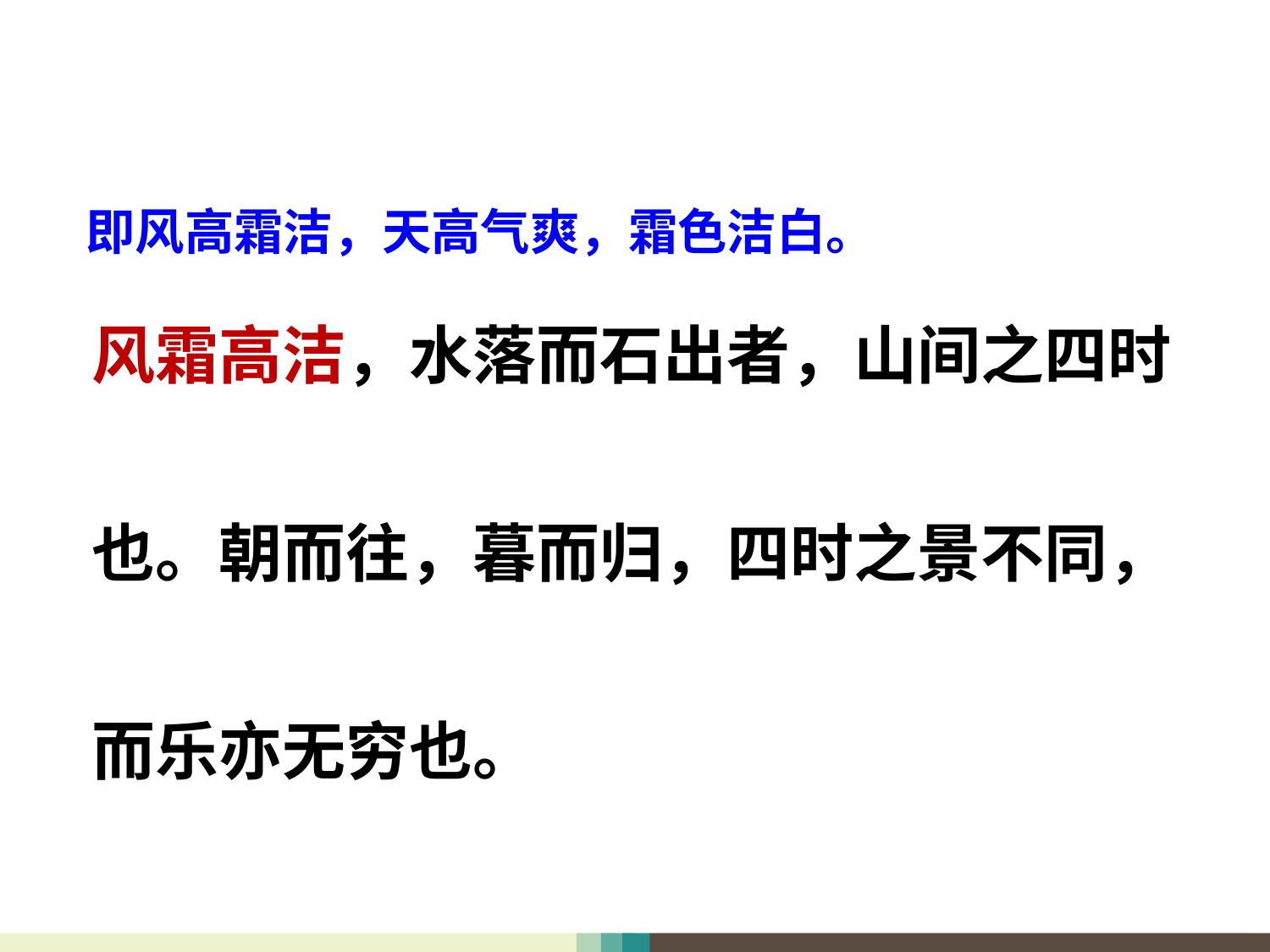

风霜高洁，水落而石出者，山间之四时也。朝而往，暮而归，四时之景不同，而乐亦无穷也。
即风高霜洁，天高气爽，霜色洁白。